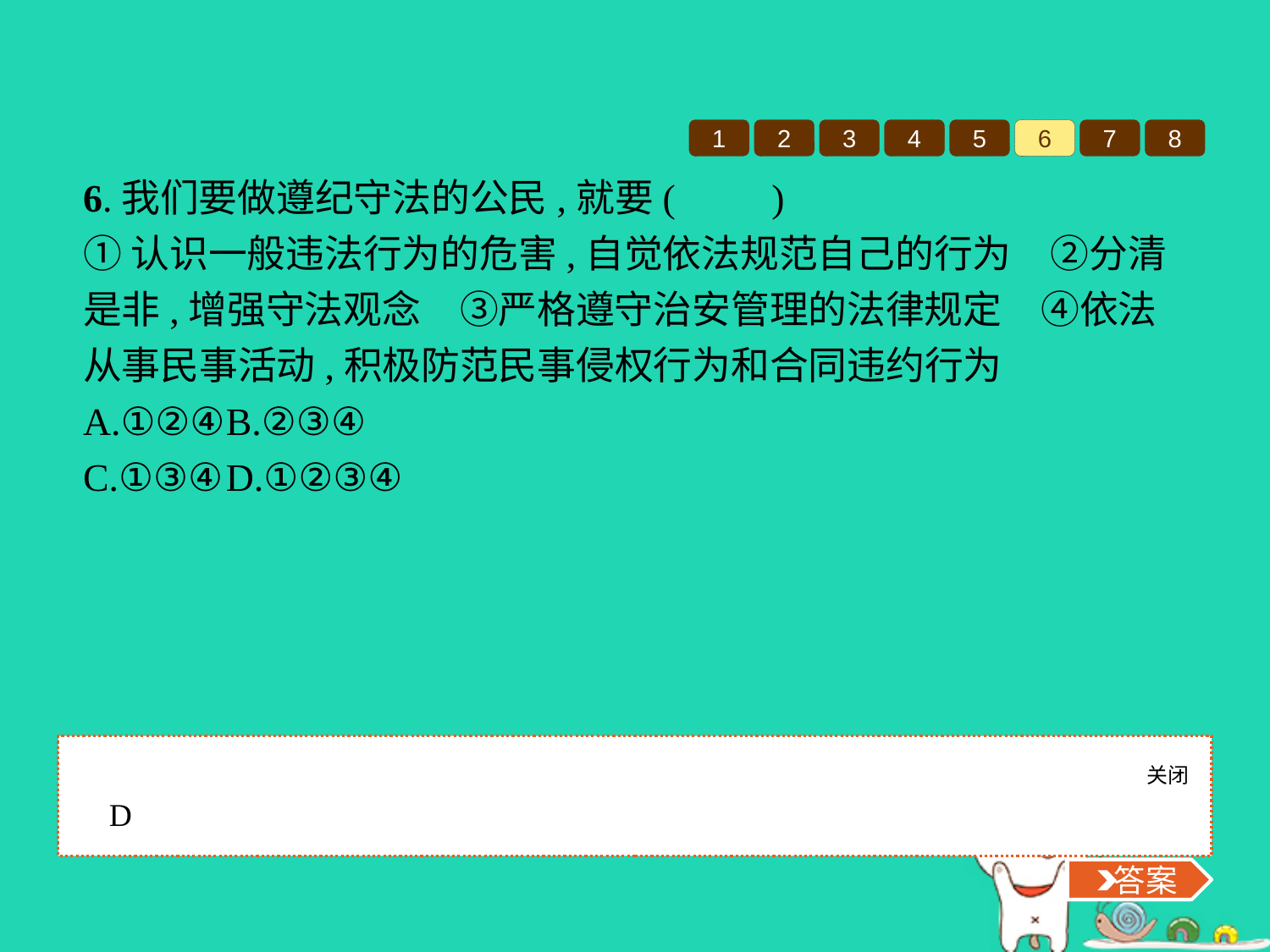

1
2
3
4
5
6
7
8
6.我们要做遵纪守法的公民,就要(　　)
①认识一般违法行为的危害,自觉依法规范自己的行为　②分清是非,增强守法观念　③严格遵守治安管理的法律规定　④依法从事民事活动,积极防范民事侵权行为和合同违约行为
A.①②④	B.②③④
C.①③④	D.①②③④

关闭
  答案

D
  答案